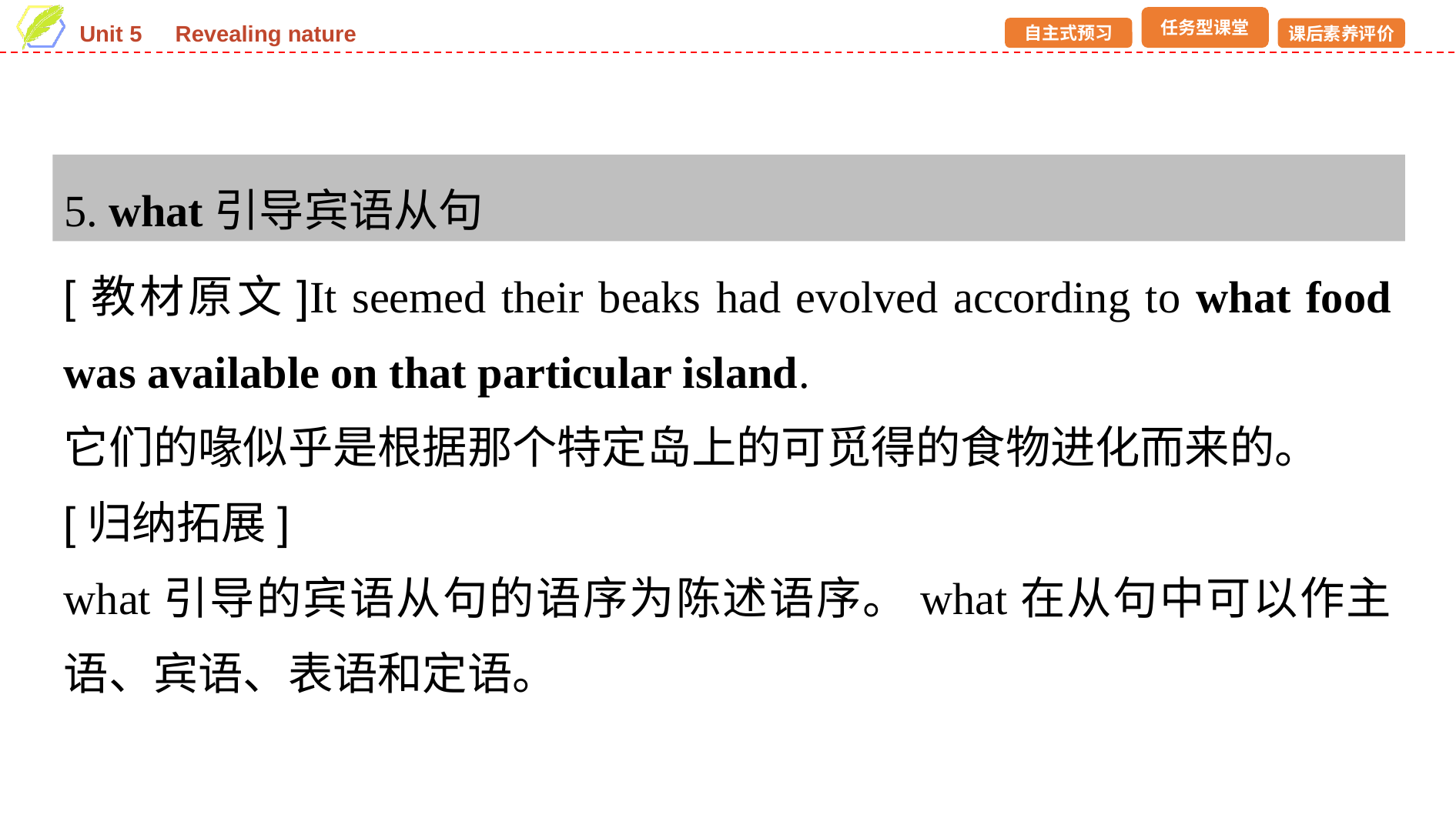

5. what引导宾语从句
[教材原文]It seemed their beaks had evolved according to what food was available on that particular island.
它们的喙似乎是根据那个特定岛上的可觅得的食物进化而来的。
[归纳拓展]
what引导的宾语从句的语序为陈述语序。what在从句中可以作主语、宾语、表语和定语。